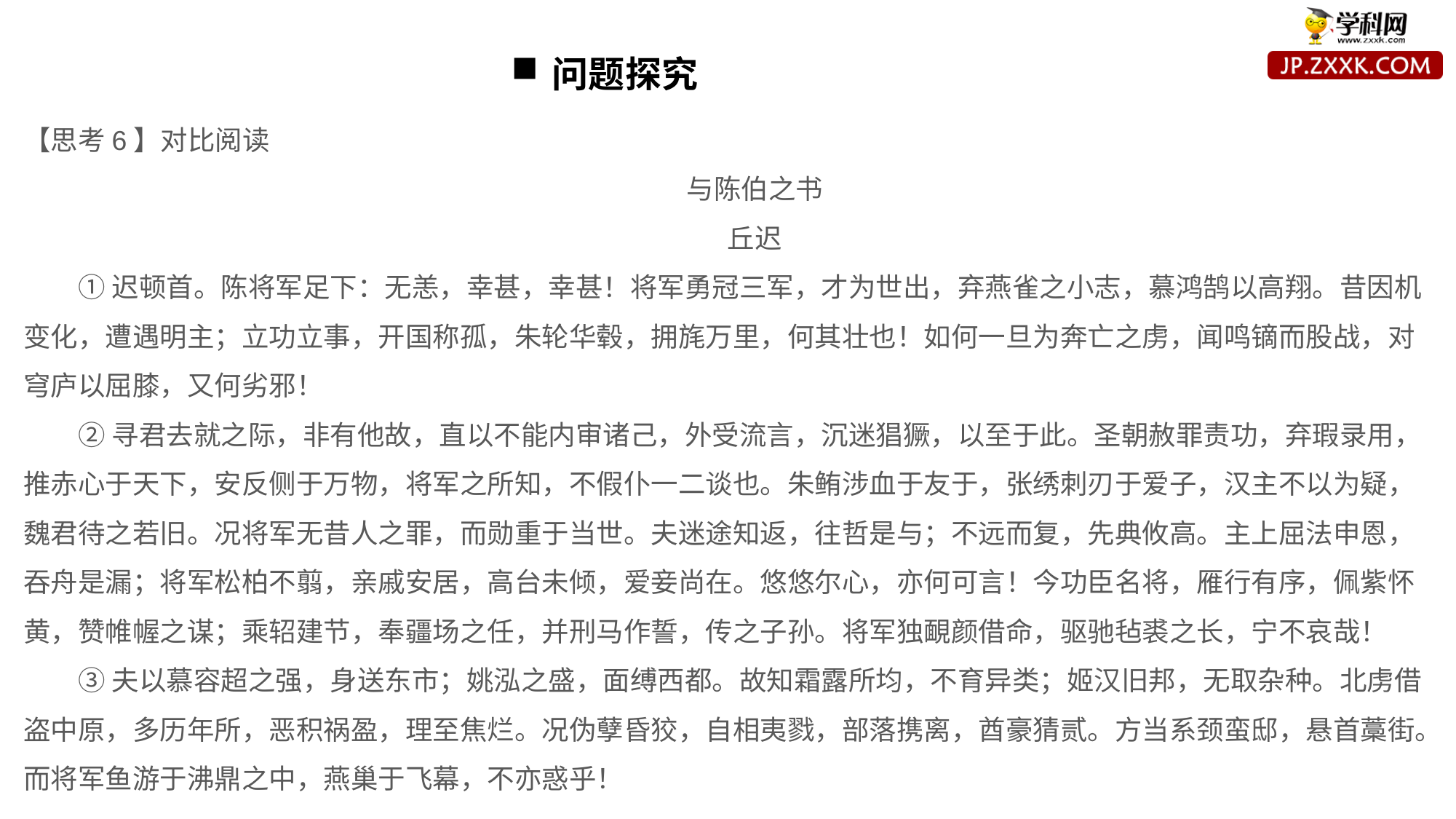

问题探究
【思考6】对比阅读
与陈伯之书
丘迟
①迟顿首。陈将军足下：无恙，幸甚，幸甚！将军勇冠三军，才为世出，弃燕雀之小志，慕鸿鹄以高翔。昔因机变化，遭遇明主；立功立事，开国称孤，朱轮华毂，拥旄万里，何其壮也！如何一旦为奔亡之虏，闻鸣镝而股战，对穹庐以屈膝，又何劣邪！
②寻君去就之际，非有他故，直以不能内审诸己，外受流言，沉迷猖獗，以至于此。圣朝赦罪责功，弃瑕录用，推赤心于天下，安反侧于万物，将军之所知，不假仆一二谈也。朱鲔涉血于友于，张绣刺刃于爱子，汉主不以为疑，魏君待之若旧。况将军无昔人之罪，而勋重于当世。夫迷途知返，往哲是与；不远而复，先典攸高。主上屈法申恩，吞舟是漏；将军松柏不翦，亲戚安居，高台未倾，爱妾尚在。悠悠尔心，亦何可言！今功臣名将，雁行有序，佩紫怀黄，赞帷幄之谋；乘轺建节，奉疆场之任，并刑马作誓，传之子孙。将军独靦颜借命，驱驰毡裘之长，宁不哀哉！
③夫以慕容超之强，身送东市；姚泓之盛，面缚西都。故知霜露所均，不育异类；姬汉旧邦，无取杂种。北虏借盗中原，多历年所，恶积祸盈，理至焦烂。况伪孽昏狡，自相夷戮，部落携离，酋豪猜贰。方当系颈蛮邸，悬首藁街。而将军鱼游于沸鼎之中，燕巢于飞幕，不亦惑乎！